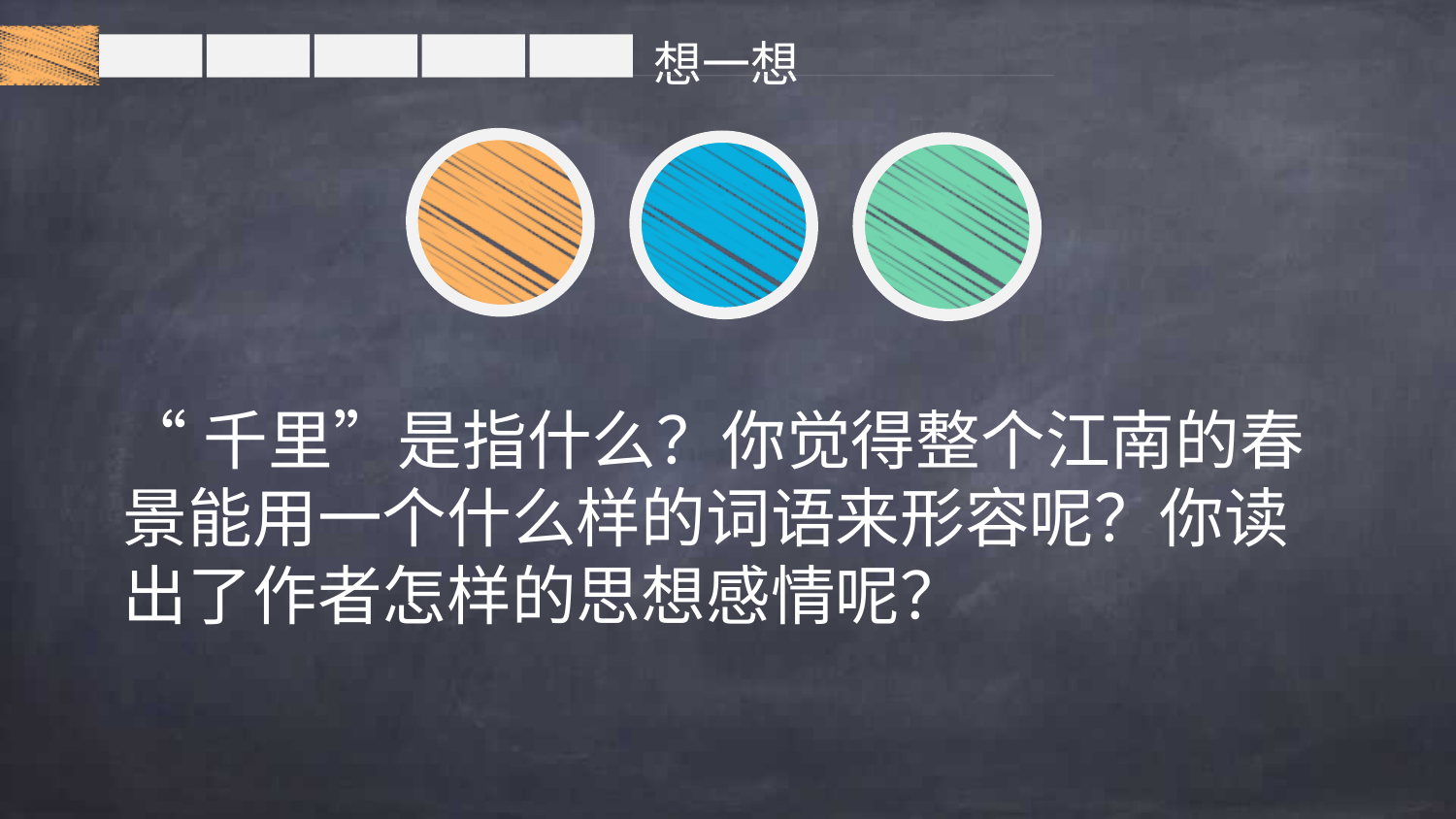

想一想

“千里”是指什么？你觉得整个江南的春景能用一个什么样的词语来形容呢？你读出了作者怎样的思想感情呢？